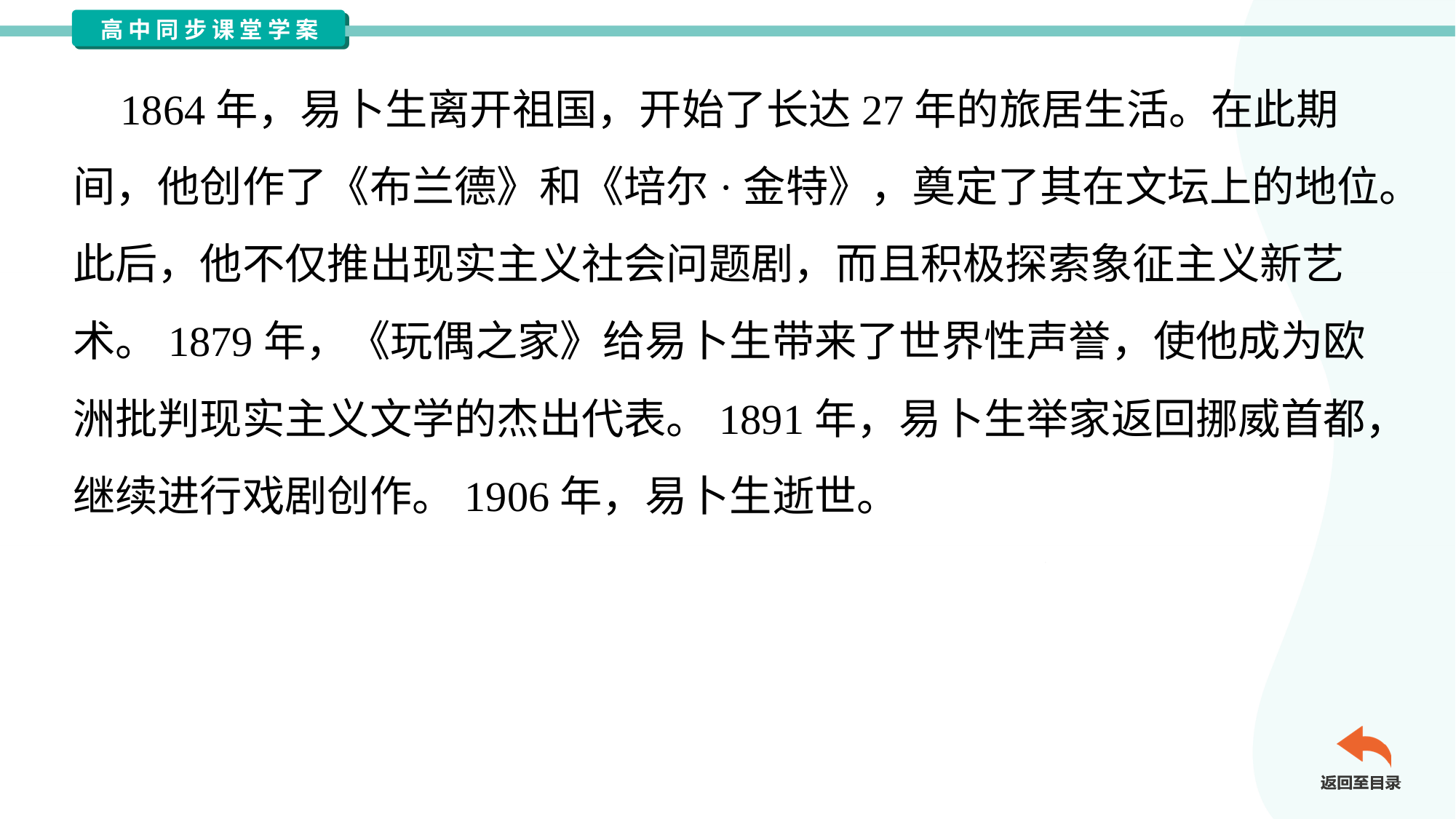

1864年，易卜生离开祖国，开始了长达27年的旅居生活。在此期
间，他创作了《布兰德》和《培尔·金特》，奠定了其在文坛上的地位。
此后，他不仅推出现实主义社会问题剧，而且积极探索象征主义新艺
术。1879年，《玩偶之家》给易卜生带来了世界性声誉，使他成为欧
洲批判现实主义文学的杰出代表。1891年，易卜生举家返回挪威首都，
继续进行戏剧创作。1906年，易卜生逝世。